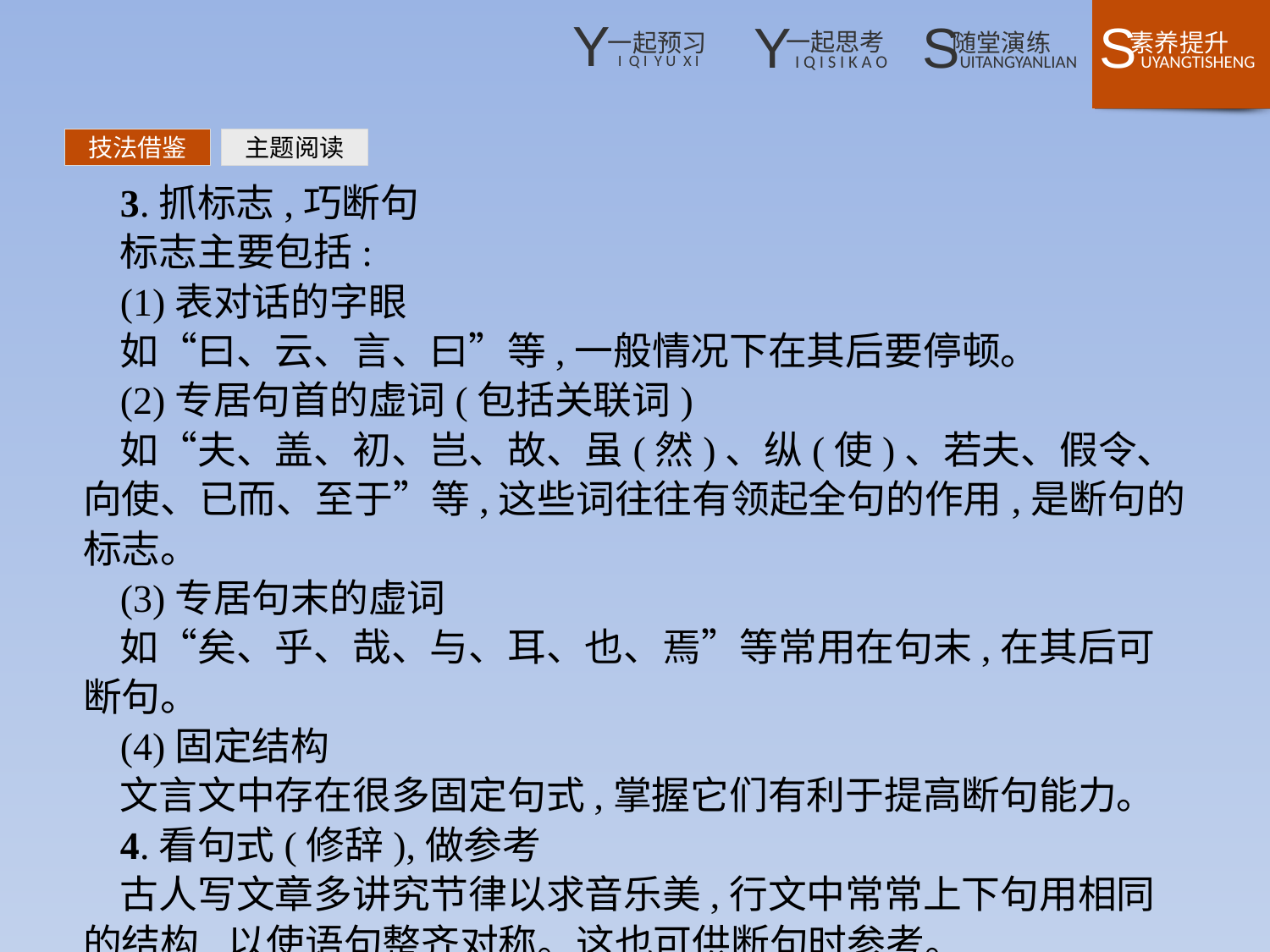

技法借鉴
主题阅读
3.抓标志,巧断句
标志主要包括:
(1)表对话的字眼
如“曰、云、言、曰”等,一般情况下在其后要停顿。
(2)专居句首的虚词(包括关联词)
如“夫、盖、初、岂、故、虽(然)、纵(使)、若夫、假令、向使、已而、至于”等,这些词往往有领起全句的作用,是断句的标志。
(3)专居句末的虚词
如“矣、乎、哉、与、耳、也、焉”等常用在句末,在其后可断句。
(4)固定结构
文言文中存在很多固定句式,掌握它们有利于提高断句能力。
4.看句式(修辞),做参考
古人写文章多讲究节律以求音乐美,行文中常常上下句用相同的结构,以使语句整齐对称。这也可供断句时参考。